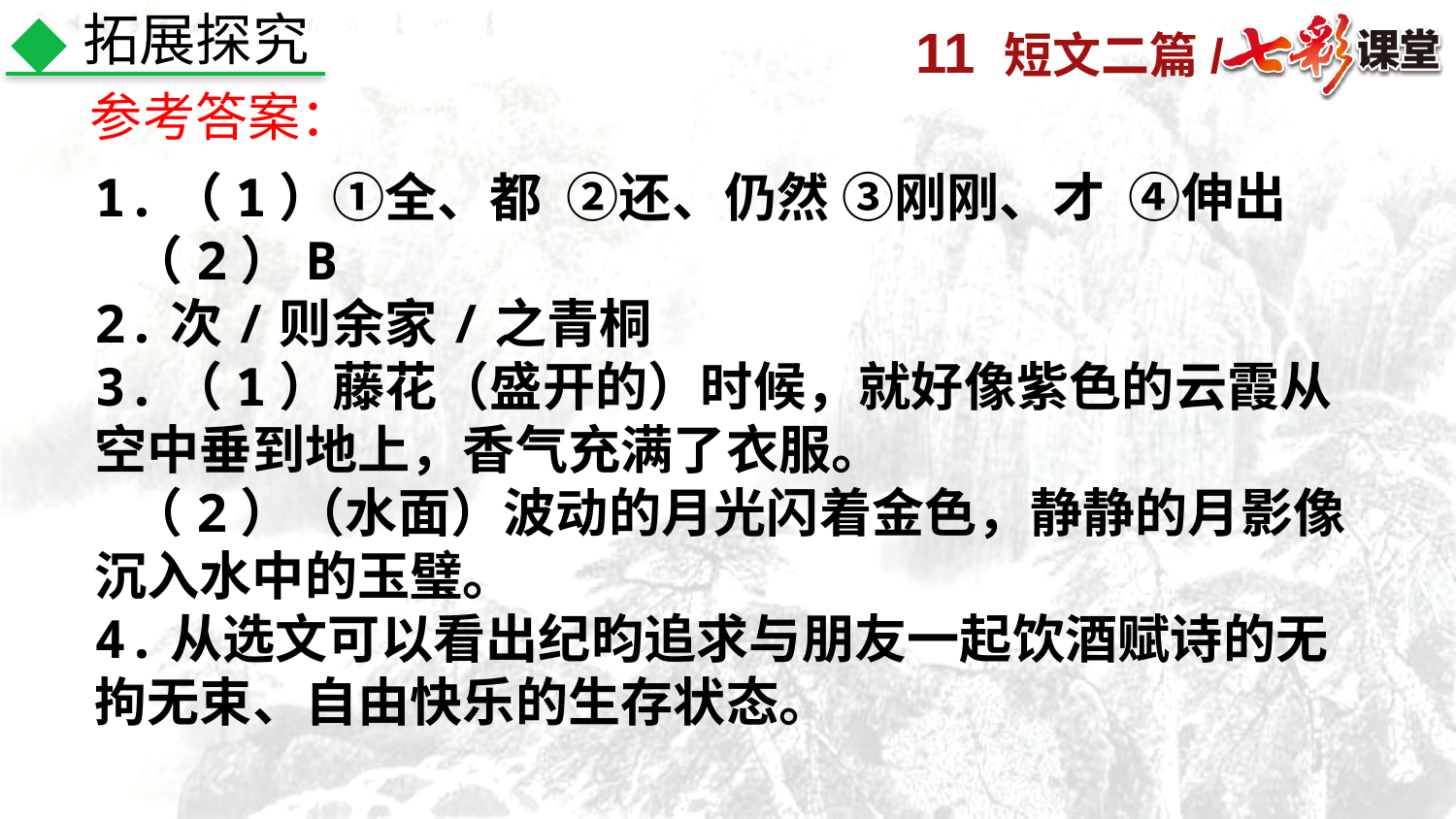

拓展探究

参考答案：
1.（1）①全、都  ②还、仍然 ③刚刚、才  ④伸出
  （2）B
2.次/则余家/之青桐
3.（1）藤花（盛开的）时候，就好像紫色的云霞从空中垂到地上，香气充满了衣服。
  （2）（水面）波动的月光闪着金色，静静的月影像沉入水中的玉璧。
4.从选文可以看出纪昀追求与朋友一起饮酒赋诗的无拘无束、自由快乐的生存状态。